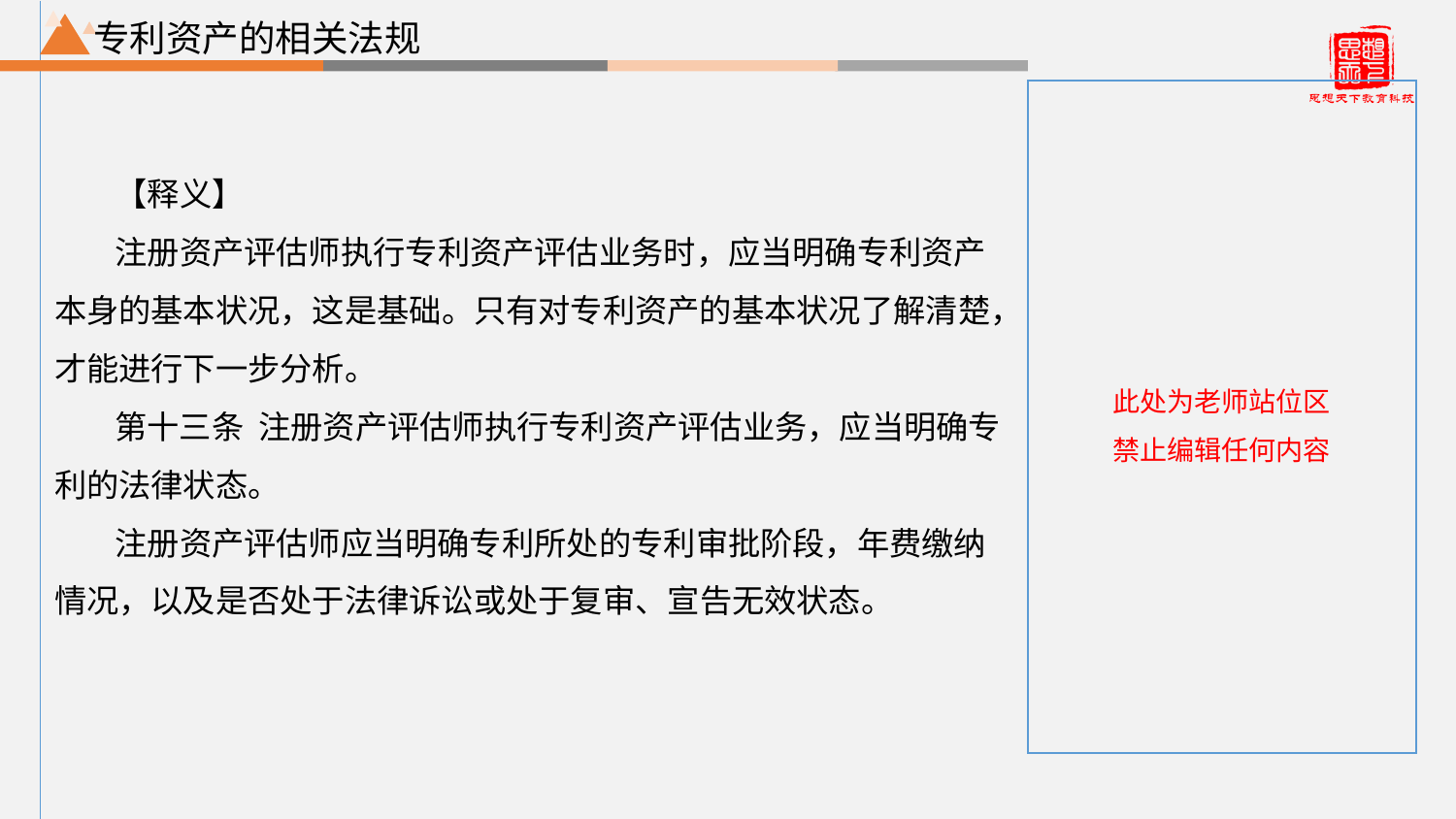

专利资产的相关法规
【释义】
注册资产评估师执行专利资产评估业务时，应当明确专利资产本身的基本状况，这是基础。只有对专利资产的基本状况了解清楚，才能进行下一步分析。
第十三条  注册资产评估师执行专利资产评估业务，应当明确专利的法律状态。
注册资产评估师应当明确专利所处的专利审批阶段，年费缴纳情况，以及是否处于法律诉讼或处于复审、宣告无效状态。

74